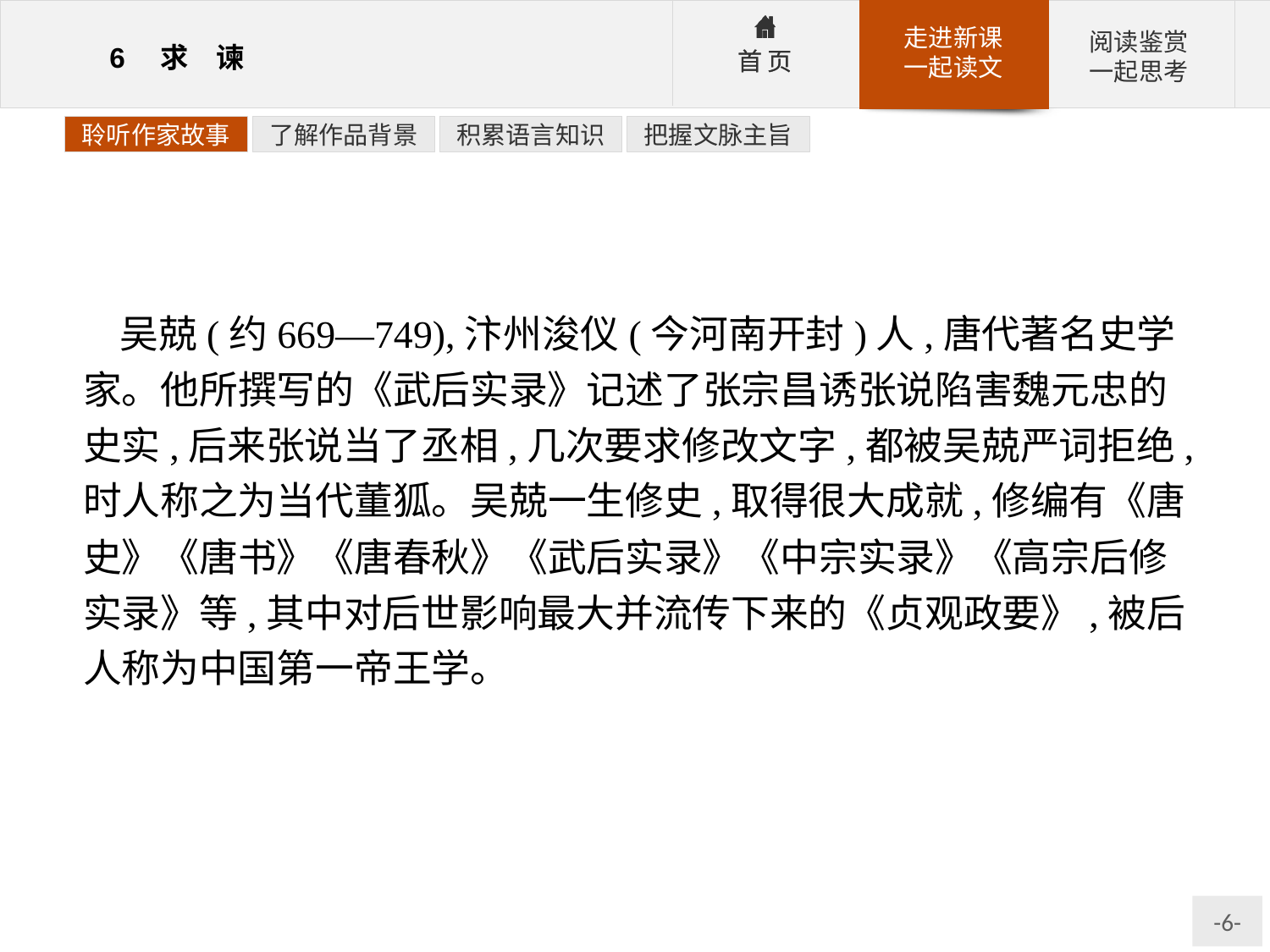

聆听作家故事
了解作品背景
积累语言知识
把握文脉主旨
吴兢(约669—749),汴州浚仪(今河南开封)人,唐代著名史学家。他所撰写的《武后实录》记述了张宗昌诱张说陷害魏元忠的史实,后来张说当了丞相,几次要求修改文字,都被吴兢严词拒绝,时人称之为当代董狐。吴兢一生修史,取得很大成就,修编有《唐史》《唐书》《唐春秋》《武后实录》《中宗实录》《高宗后修实录》等,其中对后世影响最大并流传下来的《贞观政要》,被后人称为中国第一帝王学。